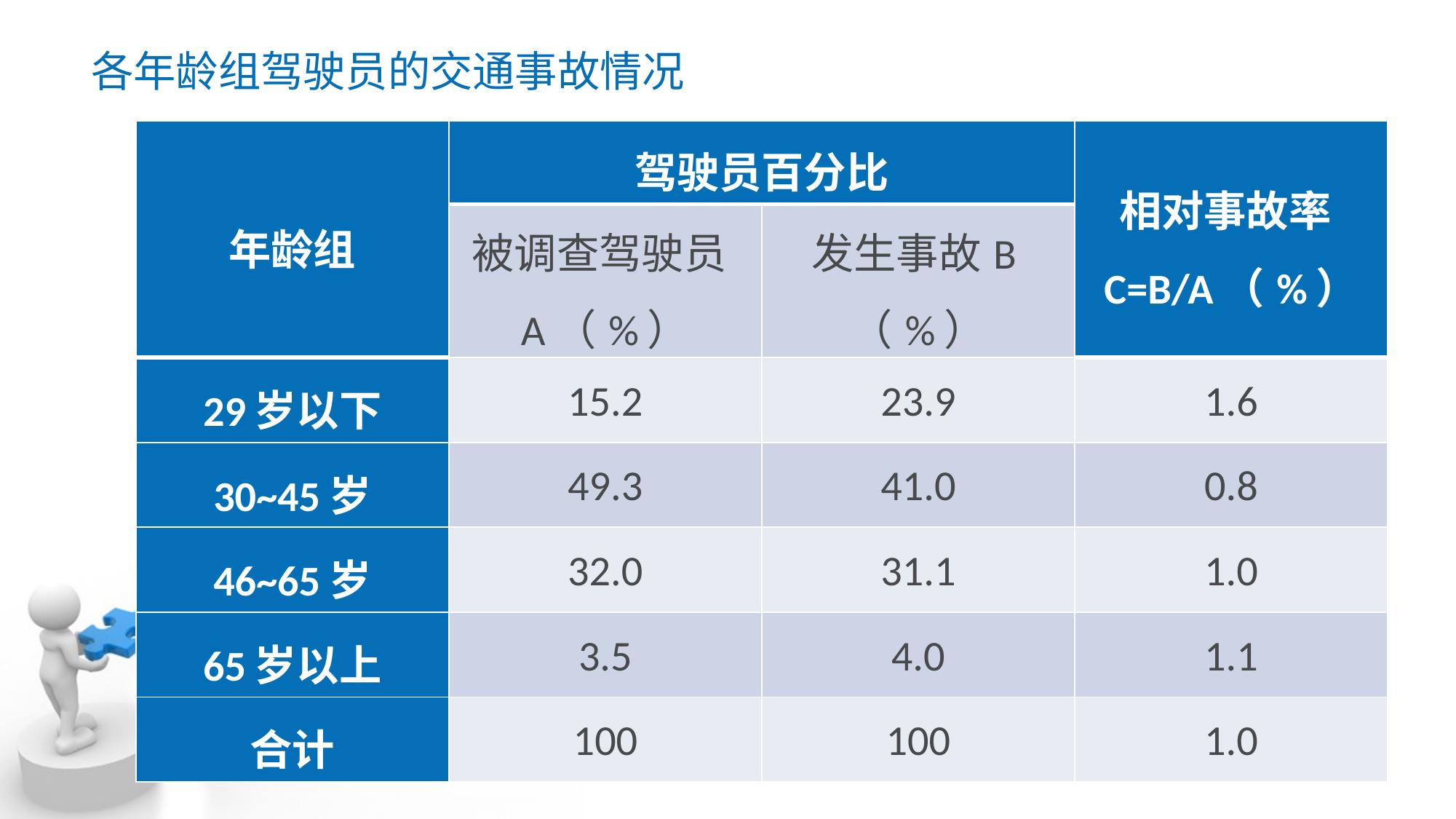

# 各年龄组驾驶员的交通事故情况
| 年龄组 | 驾驶员百分比 |  | 相对事故率C=B/A（%） |
| --- | --- | --- | --- |
|  | 被调查驾驶员A（%） | 发生事故B（%） |  |
| 29岁以下 | 15.2 | 23.9 | 1.6 |
| 30~45岁 | 49.3 | 41.0 | 0.8 |
| 46~65岁 | 32.0 | 31.1 | 1.0 |
| 65岁以上 | 3.5 | 4.0 | 1.1 |
| 合计 | 100 | 100 | 1.0 |